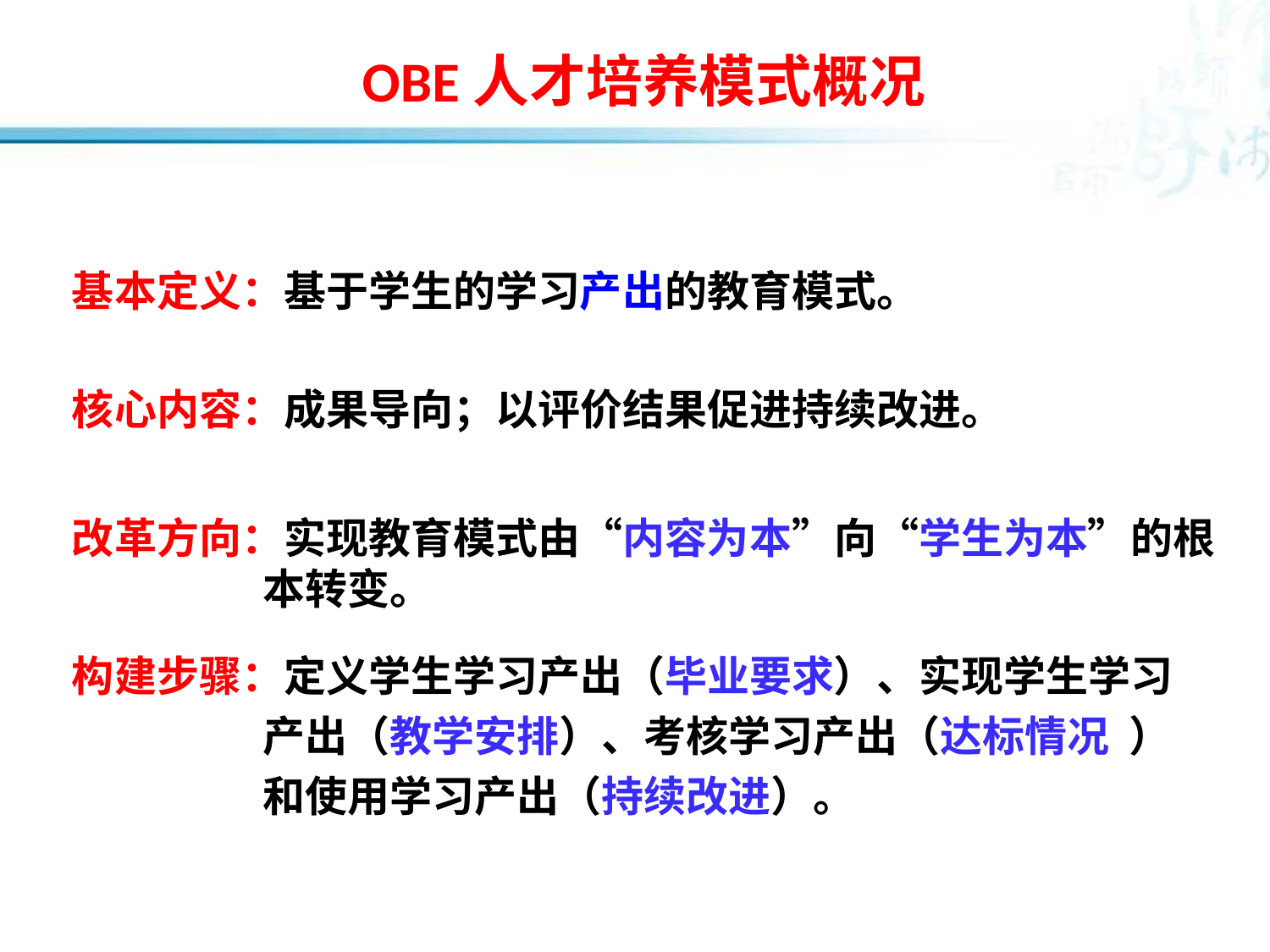

# OBE人才培养模式概况
基本定义：基于学生的学习产出的教育模式。
核心内容：成果导向；以评价结果促进持续改进。
改革方向：实现教育模式由“内容为本”向“学生为本”的根
                   本转变。
构建步骤：定义学生学习产出（毕业要求）、实现学生学习
                   产出（教学安排）、考核学习产出（达标情况  ）
                   和使用学习产出（持续改进）。